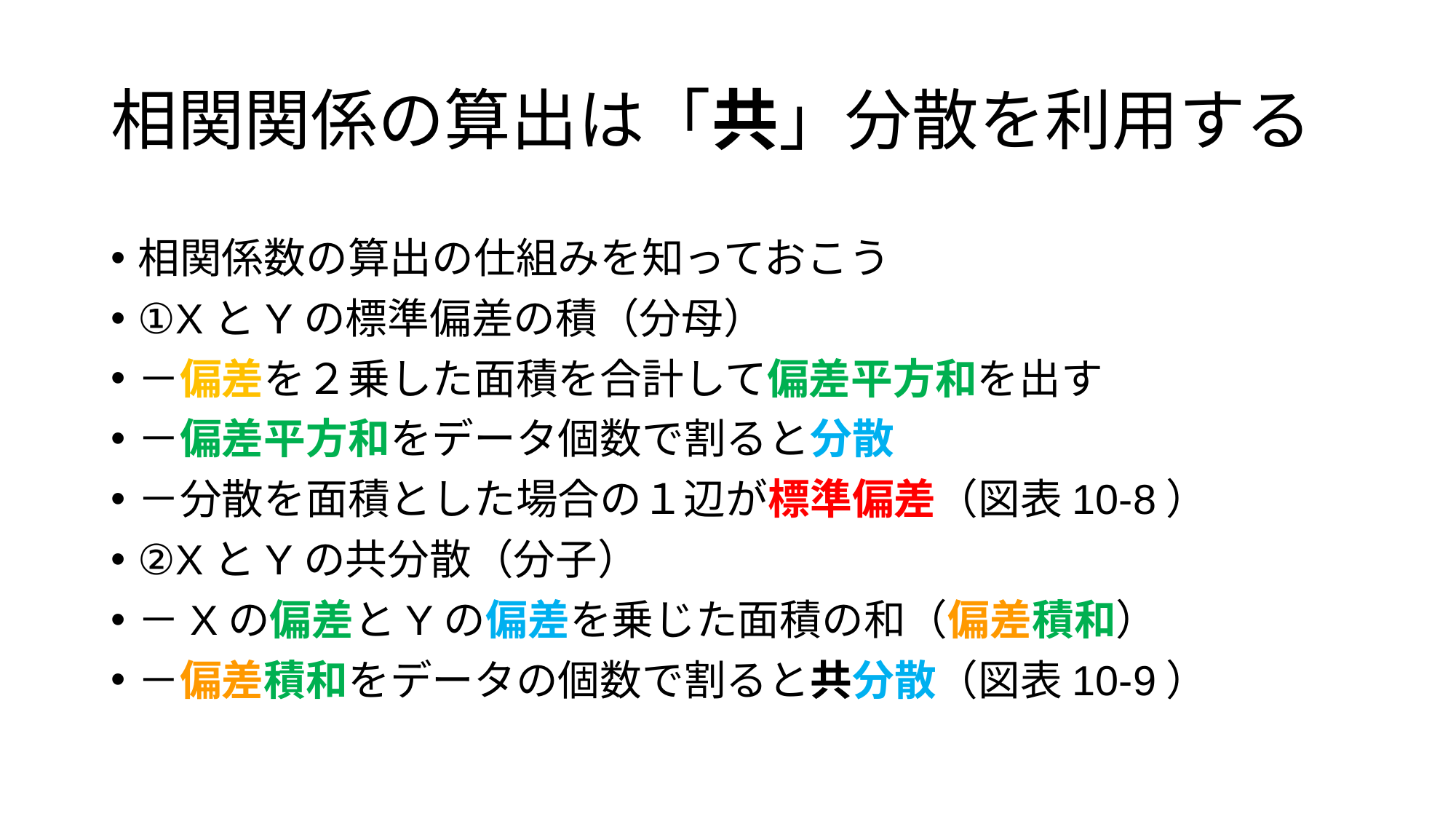

# 相関関係の算出は「共」分散を利用する
相関係数の算出の仕組みを知っておこう
①XとYの標準偏差の積（分母）
－偏差を２乗した面積を合計して偏差平方和を出す
－偏差平方和をデータ個数で割ると分散
－分散を面積とした場合の１辺が標準偏差（図表10-8）
②XとYの共分散（分子）
－Xの偏差とYの偏差を乗じた面積の和（偏差積和）
－偏差積和をデータの個数で割ると共分散（図表10-9）

14